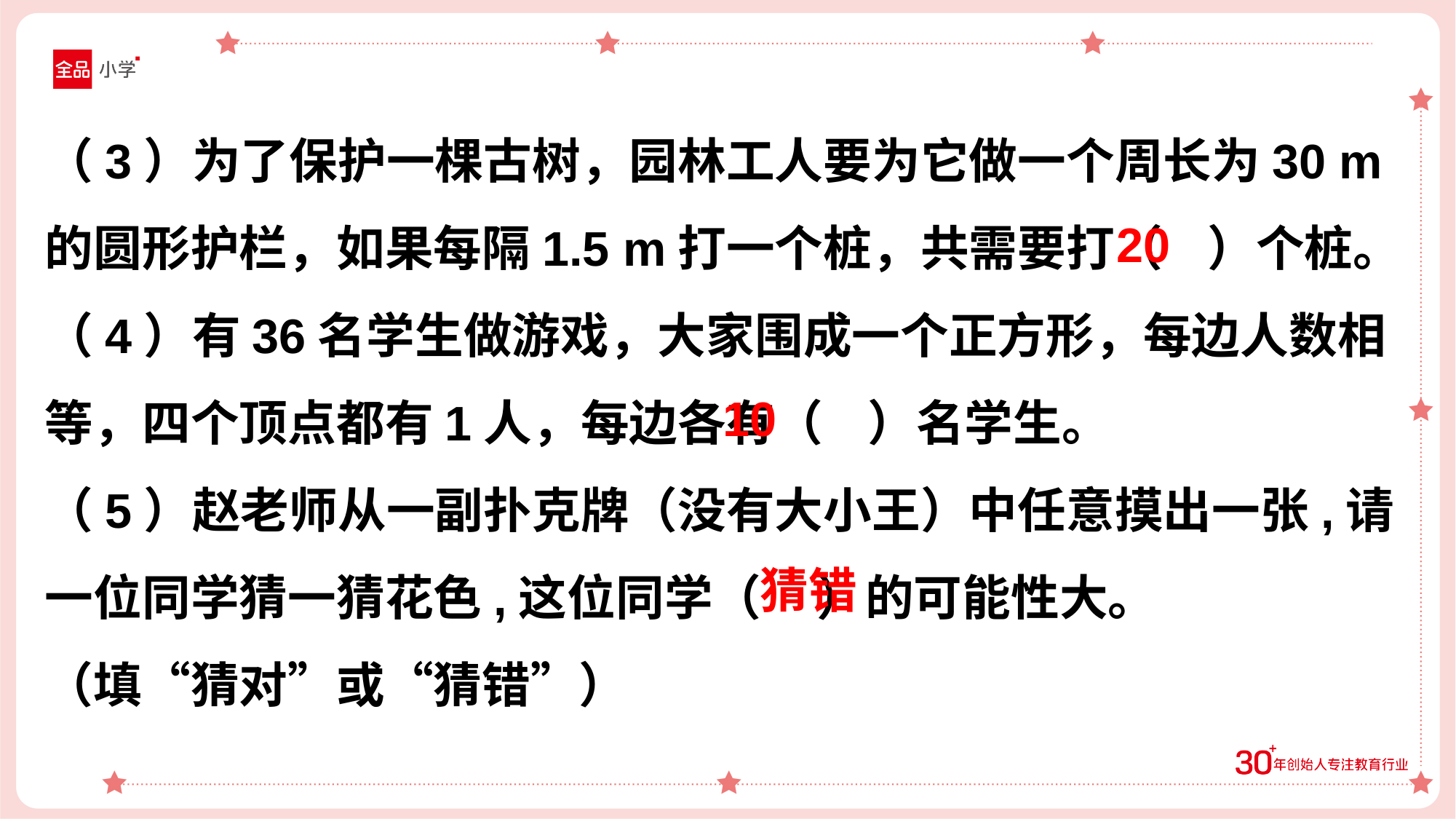

（3）为了保护一棵古树，园林工人要为它做一个周长为30 m的圆形护栏，如果每隔1.5 m打一个桩，共需要打（    ）个桩。
（4）有36名学生做游戏，大家围成一个正方形，每边人数相等，四个顶点都有1人，每边各有（    ）名学生。
（5）赵老师从一副扑克牌（没有大小王）中任意摸出一张,请
一位同学猜一猜花色,这位同学（     ）的可能性大。
（填“猜对”或“猜错”）
20
10
猜错